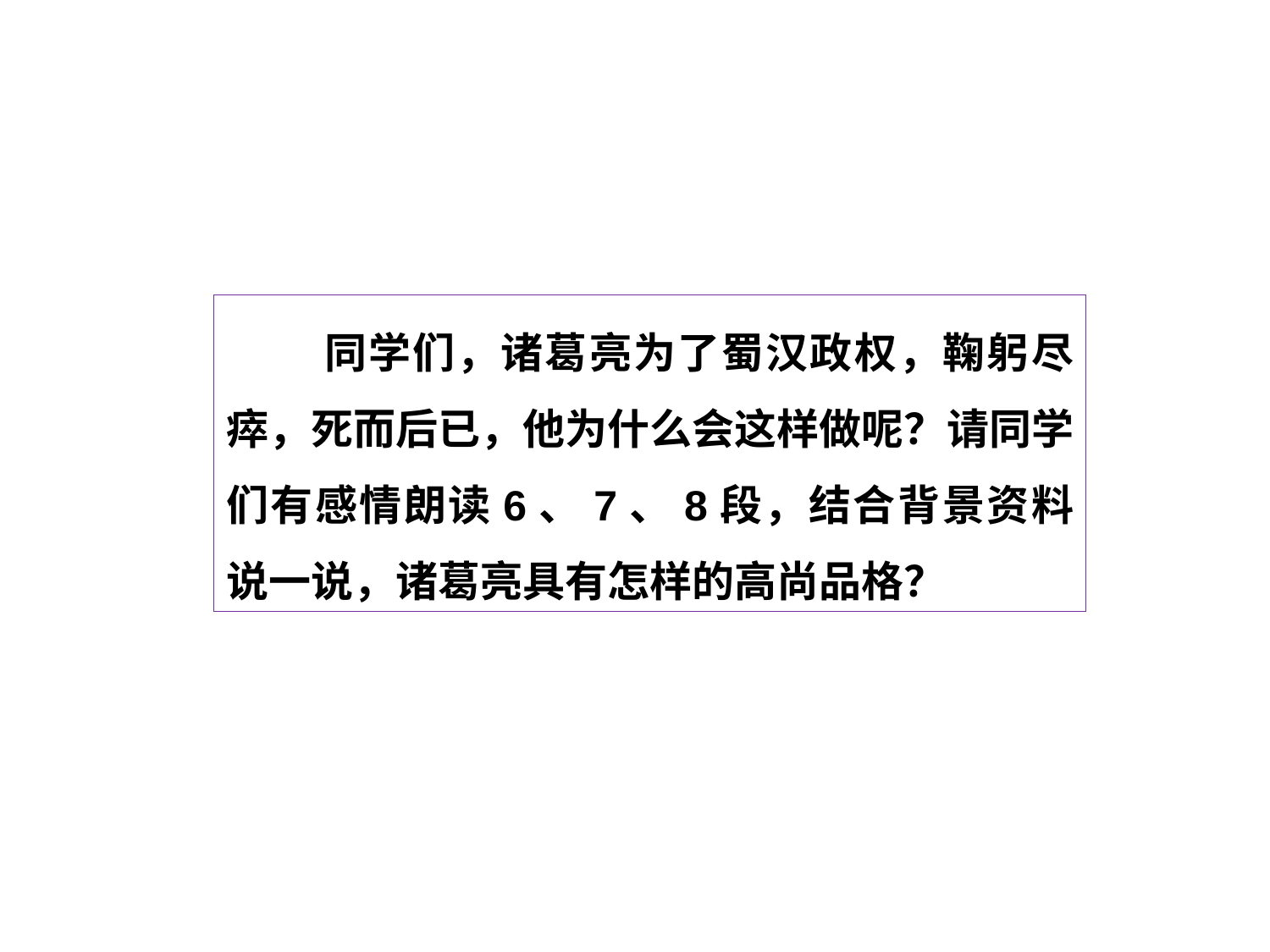

同学们，诸葛亮为了蜀汉政权，鞠躬尽瘁，死而后已，他为什么会这样做呢？请同学们有感情朗读6、7、8段，结合背景资料说一说，诸葛亮具有怎样的高尚品格？